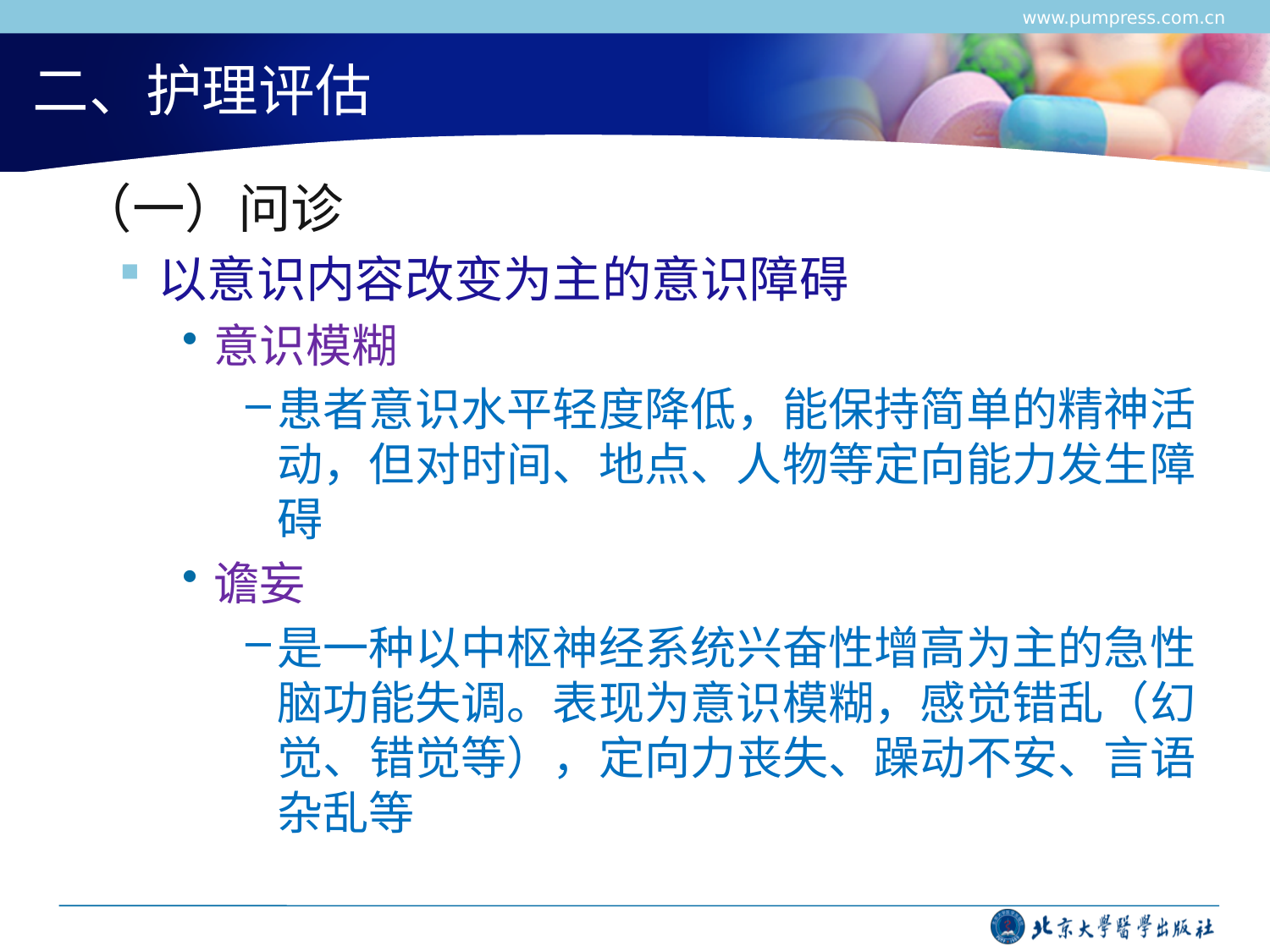

www.pumpress.com.cn
# 二、护理评估
 （一）问诊
以意识内容改变为主的意识障碍
意识模糊
患者意识水平轻度降低，能保持简单的精神活动，但对时间、地点、人物等定向能力发生障碍
谵妄
是一种以中枢神经系统兴奋性增高为主的急性脑功能失调。表现为意识模糊，感觉错乱（幻觉、错觉等），定向力丧失、躁动不安、言语杂乱等